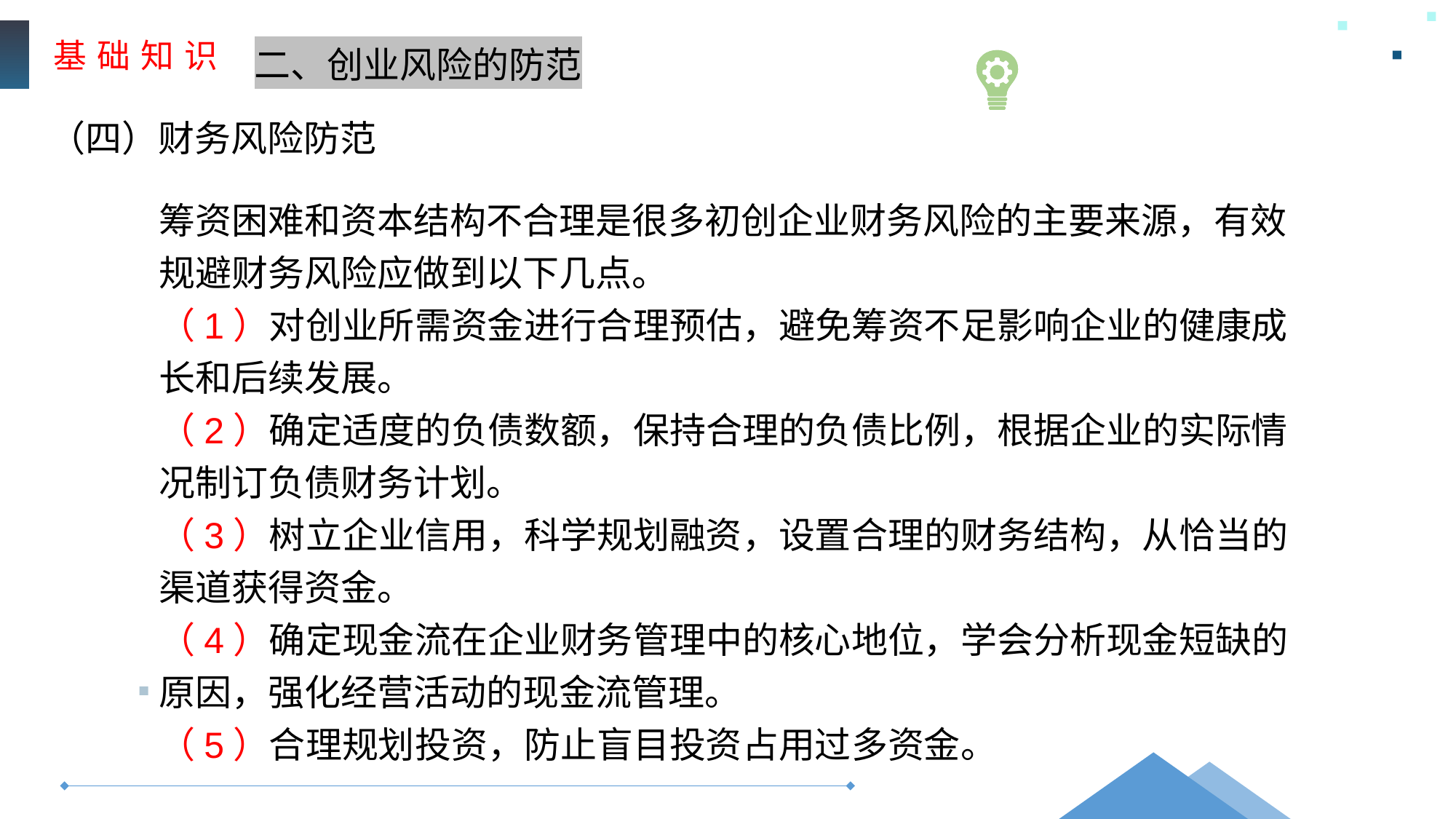

基 础 知 识

二、创业风险的防范

（四）财务风险防范
筹资困难和资本结构不合理是很多初创企业财务风险的主要来源，有效规避财务风险应做到以下几点。
（1）对创业所需资金进行合理预估，避免筹资不足影响企业的健康成长和后续发展。
（2）确定适度的负债数额，保持合理的负债比例，根据企业的实际情况制订负债财务计划。
（3）树立企业信用，科学规划融资，设置合理的财务结构，从恰当的渠道获得资金。
（4）确定现金流在企业财务管理中的核心地位，学会分析现金短缺的原因，强化经营活动的现金流管理。
（5）合理规划投资，防止盲目投资占用过多资金。